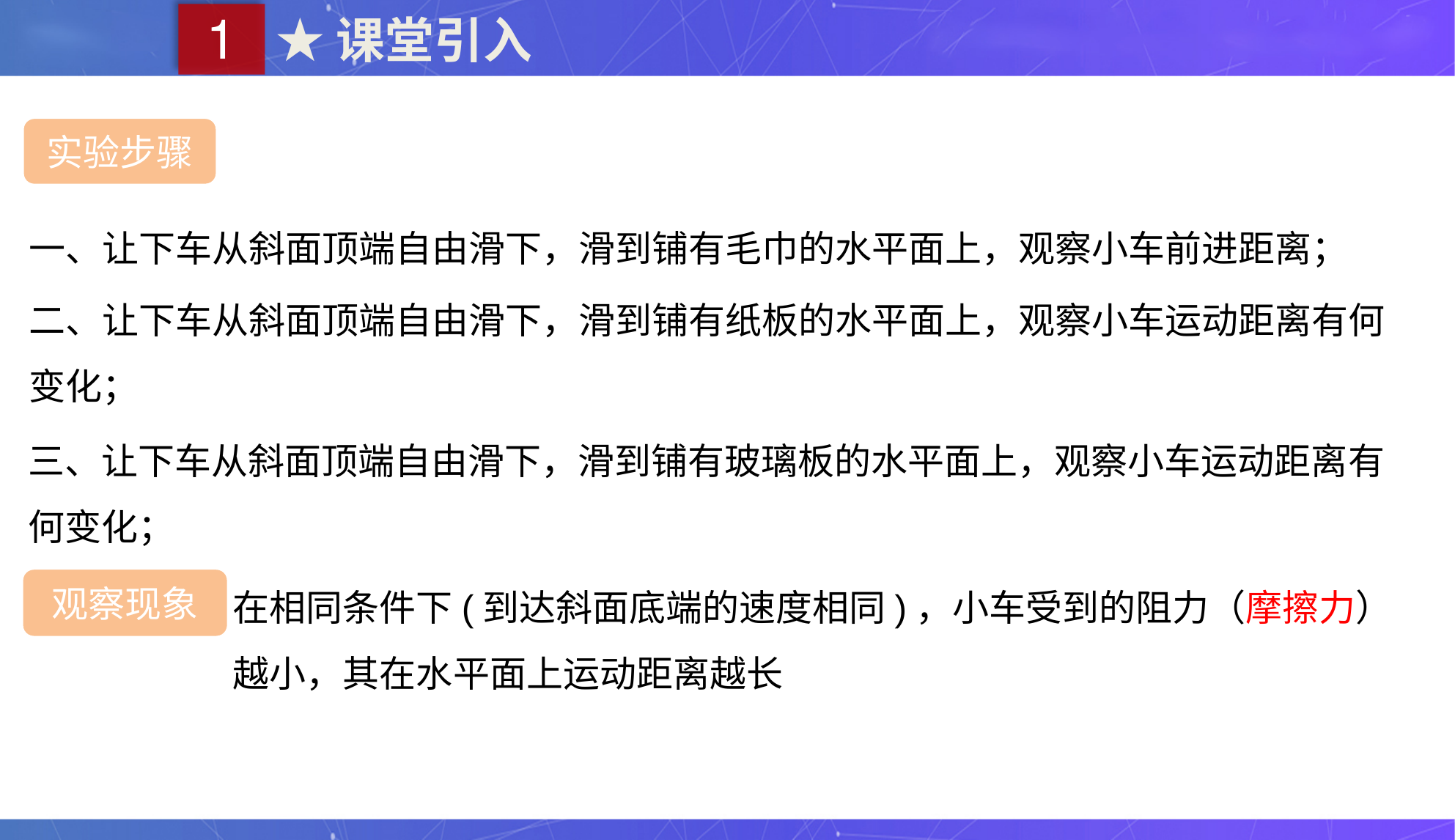

1
★课堂引入
实验步骤
一、让下车从斜面顶端自由滑下，滑到铺有毛巾的水平面上，观察小车前进距离；
二、让下车从斜面顶端自由滑下，滑到铺有纸板的水平面上，观察小车运动距离有何变化；
三、让下车从斜面顶端自由滑下，滑到铺有玻璃板的水平面上，观察小车运动距离有何变化；
在相同条件下(到达斜面底端的速度相同)，小车受到的阻力（摩擦力）越小，其在水平面上运动距离越长
观察现象